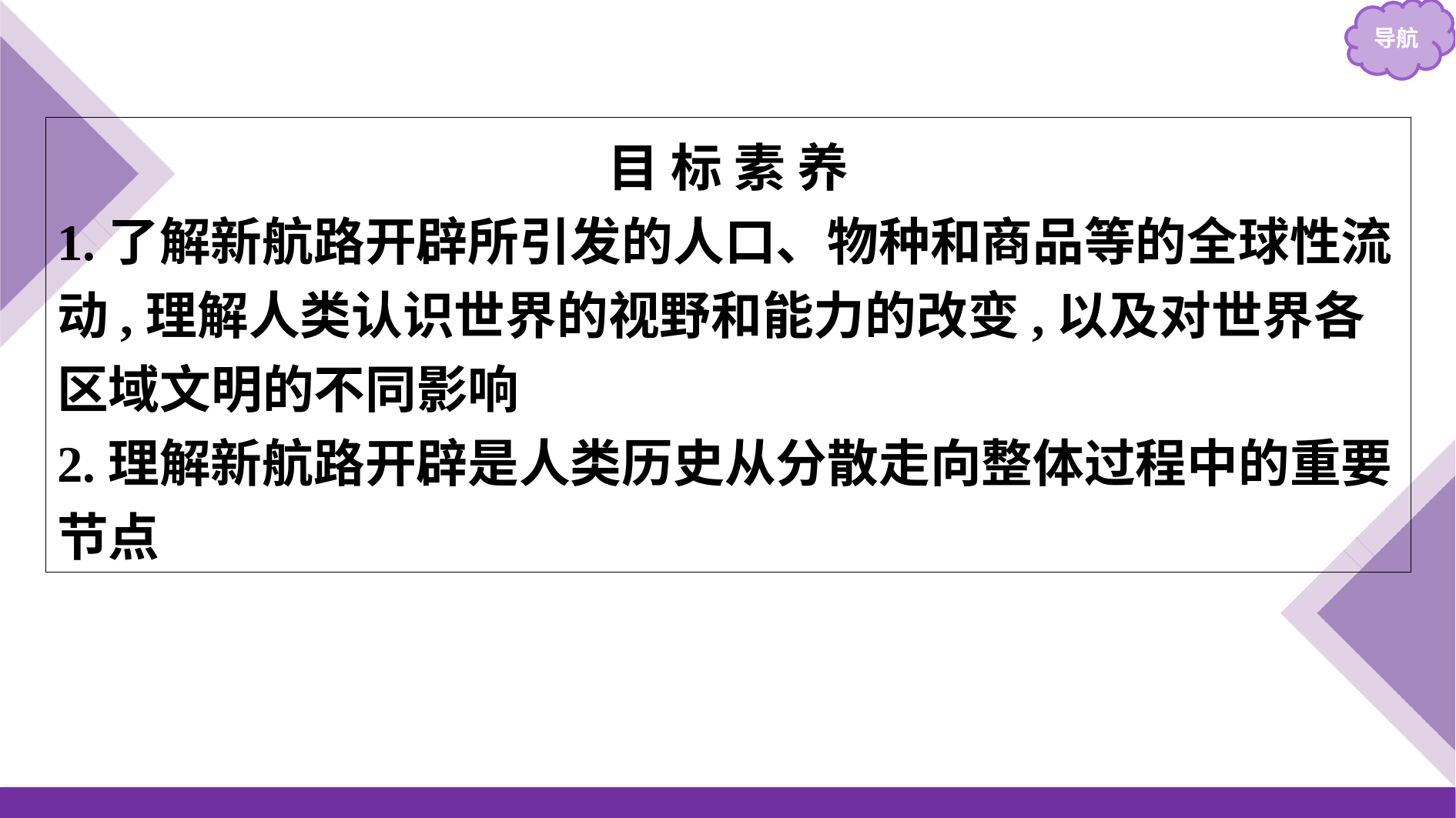

目 标 素 养
1.了解新航路开辟所引发的人口、物种和商品等的全球性流动,理解人类认识世界的视野和能力的改变,以及对世界各区域文明的不同影响
2.理解新航路开辟是人类历史从分散走向整体过程中的重要节点